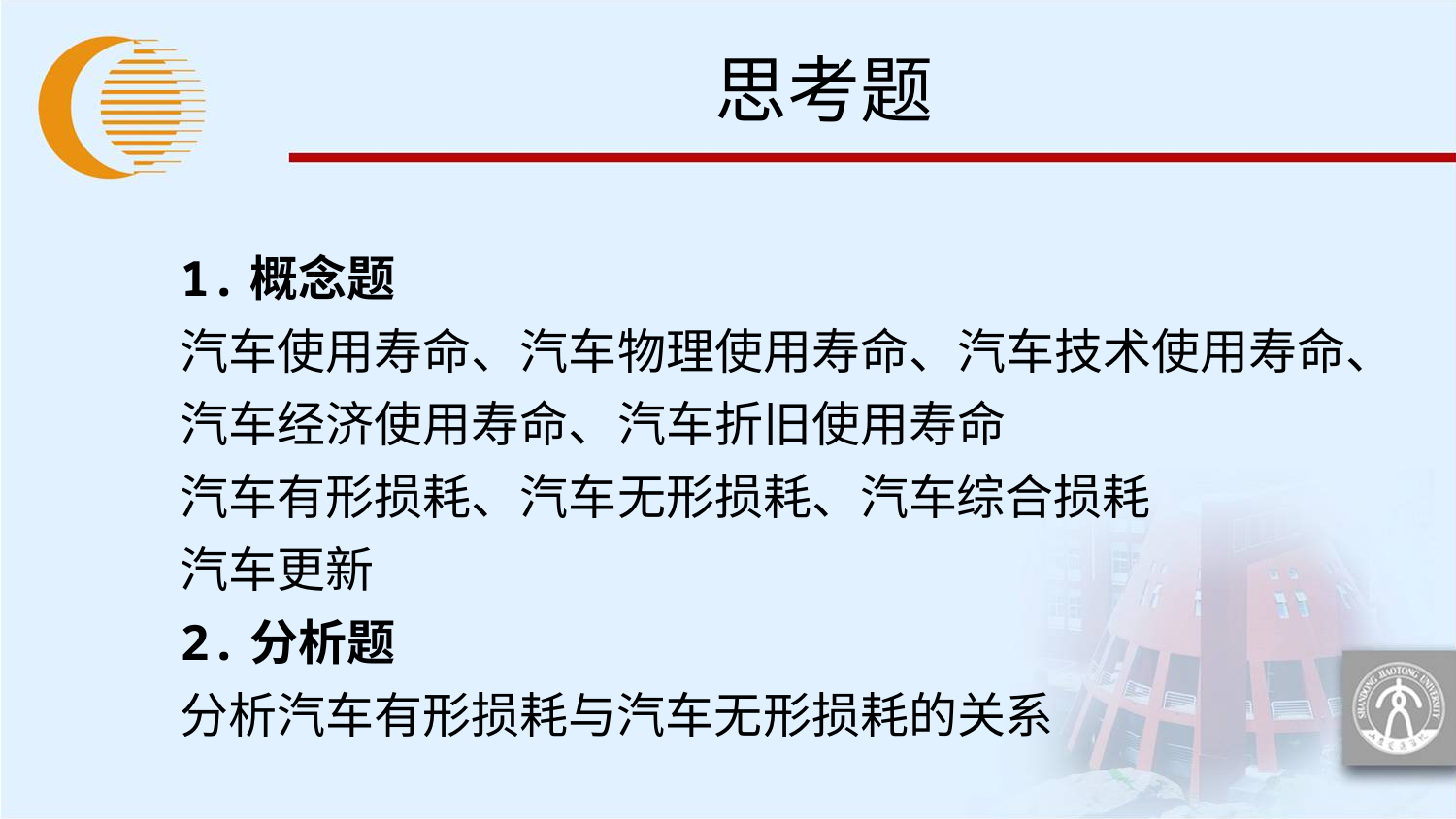

# 思考题

1.概念题
汽车使用寿命、汽车物理使用寿命、汽车技术使用寿命、汽车经济使用寿命、汽车折旧使用寿命
汽车有形损耗、汽车无形损耗、汽车综合损耗
汽车更新
2.分析题
分析汽车有形损耗与汽车无形损耗的关系